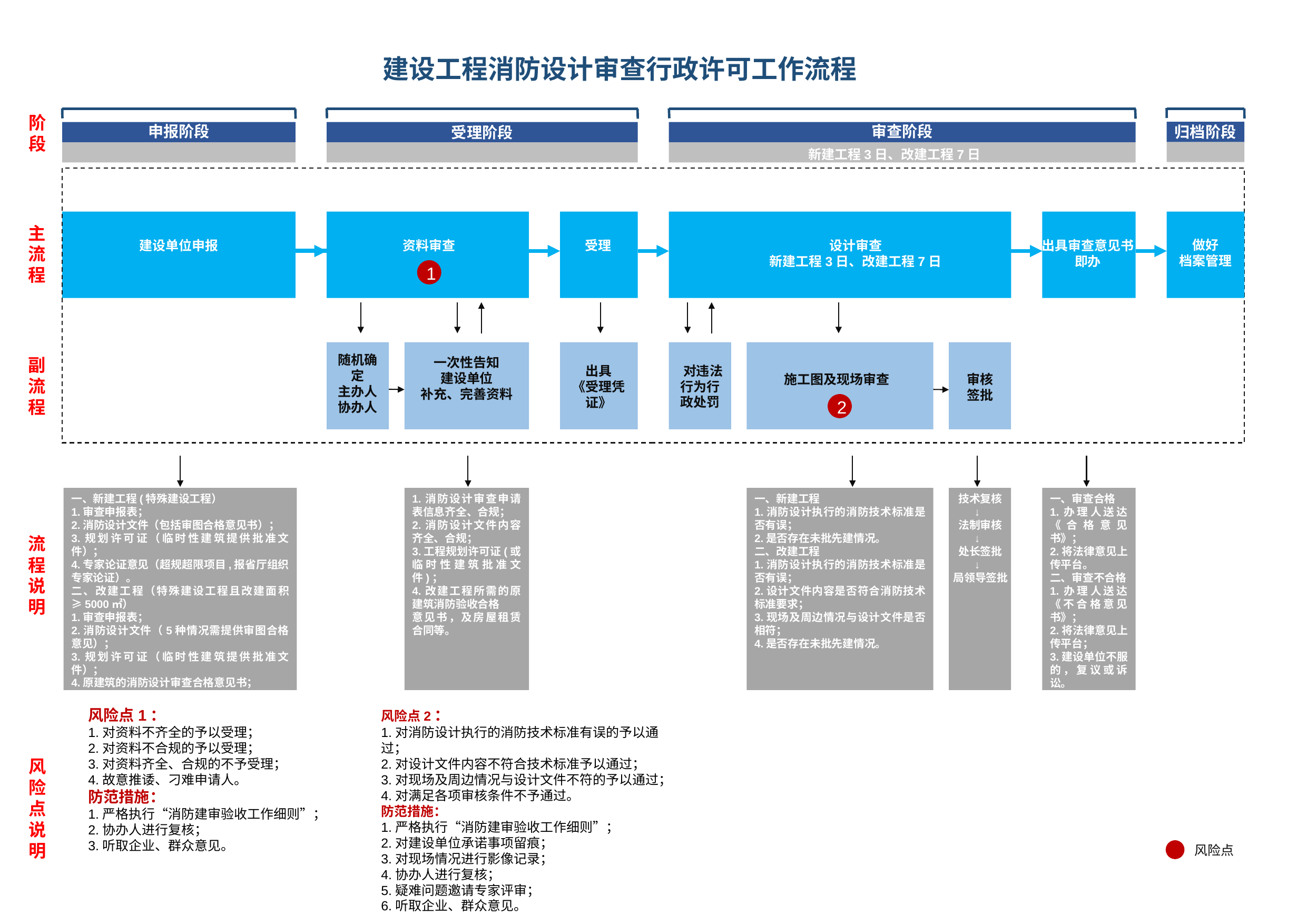

# 建设工程消防设计审查行政许可工作流程
阶段
申报阶段
审查阶段
归档阶段
受理阶段

新建工程3日、改建工程7日

主
流程
做好
档案管理

建设单位申报

资料审查
受理
设计审查
新建工程3日、改建工程7日
出具审查意见书
即办
1

随机确定
主办人
协办人
副
流程
一次性告知
建设单位
补充、完善资料
 对违法行为行政处罚
出具
《受理凭证》
施工图及现场审查
审核
签批
2

一、新建工程(特殊建设工程）
1.审查申报表；
2.消防设计文件（包括审图合格意见书）；
3.规划许可证（临时性建筑提供批准文件）；
4.专家论证意见（超规超限项目,报省厅组织专家论证）。
二、改建工程（特殊建设工程且改建面积≥5000㎡）
1.审查申报表；
2.消防设计文件（5种情况需提供审图合格意见）；
3.规划许可证（临时性建筑提供批准文件）；
4.原建筑的消防设计审查合格意见书；
5.具有承租关系的，提供房屋租赁合同。

1.消防设计审查申请表信息齐全、合规；
2.消防设计文件内容齐全、合规；
3.工程规划许可证(或临时性建筑批准文件)；
4.改建工程所需的原建筑消防验收合格
意见书，及房屋租赁合同等。

一、新建工程
1.消防设计执行的消防技术标准是否有误；
2.是否存在未批先建情况。
二、改建工程
1.消防设计执行的消防技术标准是否有误；
2.设计文件内容是否符合消防技术标准要求；
3.现场及周边情况与设计文件是否相符；
4.是否存在未批先建情况。
 技术复核
       ↓
 法制审核
       ↓
 处长签批
       ↓
局领导签批

一、审查合格
1.办理人送达《合格意见书》；
2.将法律意见上传平台。
二、审查不合格
1.办理人送达《不合格意见书》；
2.将法律意见上传平台；
3.建设单位不服的，复议或诉讼。
流程说明
风险点1：
1.对资料不齐全的予以受理；
2.对资料不合规的予以受理；
3.对资料齐全、合规的不予受理；
4.故意推诿、刁难申请人。
防范措施：
1.严格执行“消防建审验收工作细则”；
2.协办人进行复核；
3.听取企业、群众意见。
风险点2：
1.对消防设计执行的消防技术标准有误的予以通过；
2.对设计文件内容不符合技术标准予以通过；
3.对现场及周边情况与设计文件不符的予以通过；
4.对满足各项审核条件不予通过。
防范措施：
1.严格执行“消防建审验收工作细则”；
2.对建设单位承诺事项留痕；
3.对现场情况进行影像记录；
4.协办人进行复核；
5.疑难问题邀请专家评审；
6.听取企业、群众意见。
风险点说明
风险点